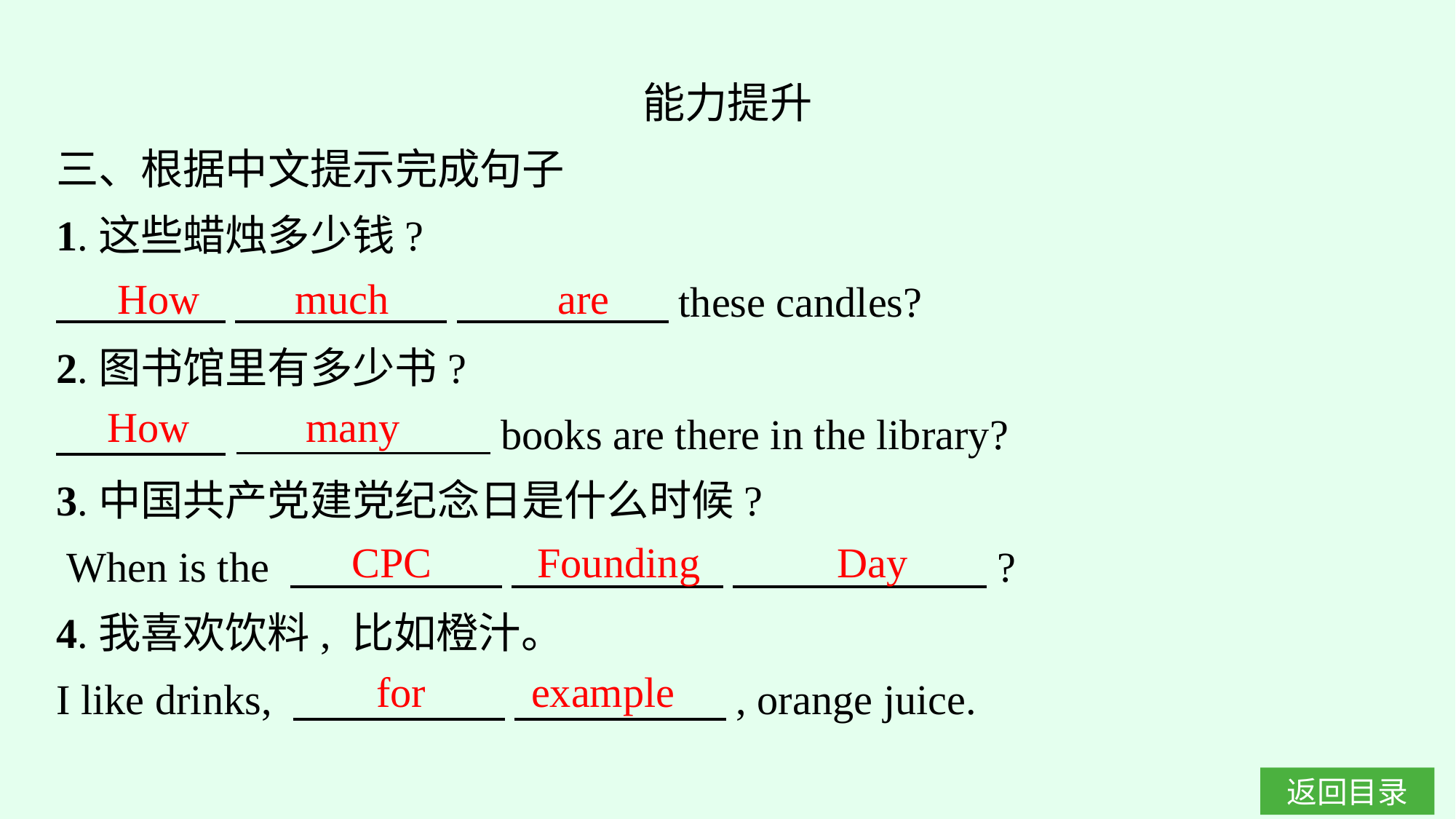

能力提升
三、根据中文提示完成句子
1.这些蜡烛多少钱?
　　　　 　　　　　 　　　　　these candles?
2.图书馆里有多少书?
　　　　 　　　　　　books are there in the library?
3.中国共产党建党纪念日是什么时候?
 When is the 　　　　　 　　　　　 　　　　　　?
4.我喜欢饮料, 比如橙汁。
I like drinks, 　　　　　 　　　　　, orange juice.
How         much                are
How           many
CPC          Founding             Day
for          example